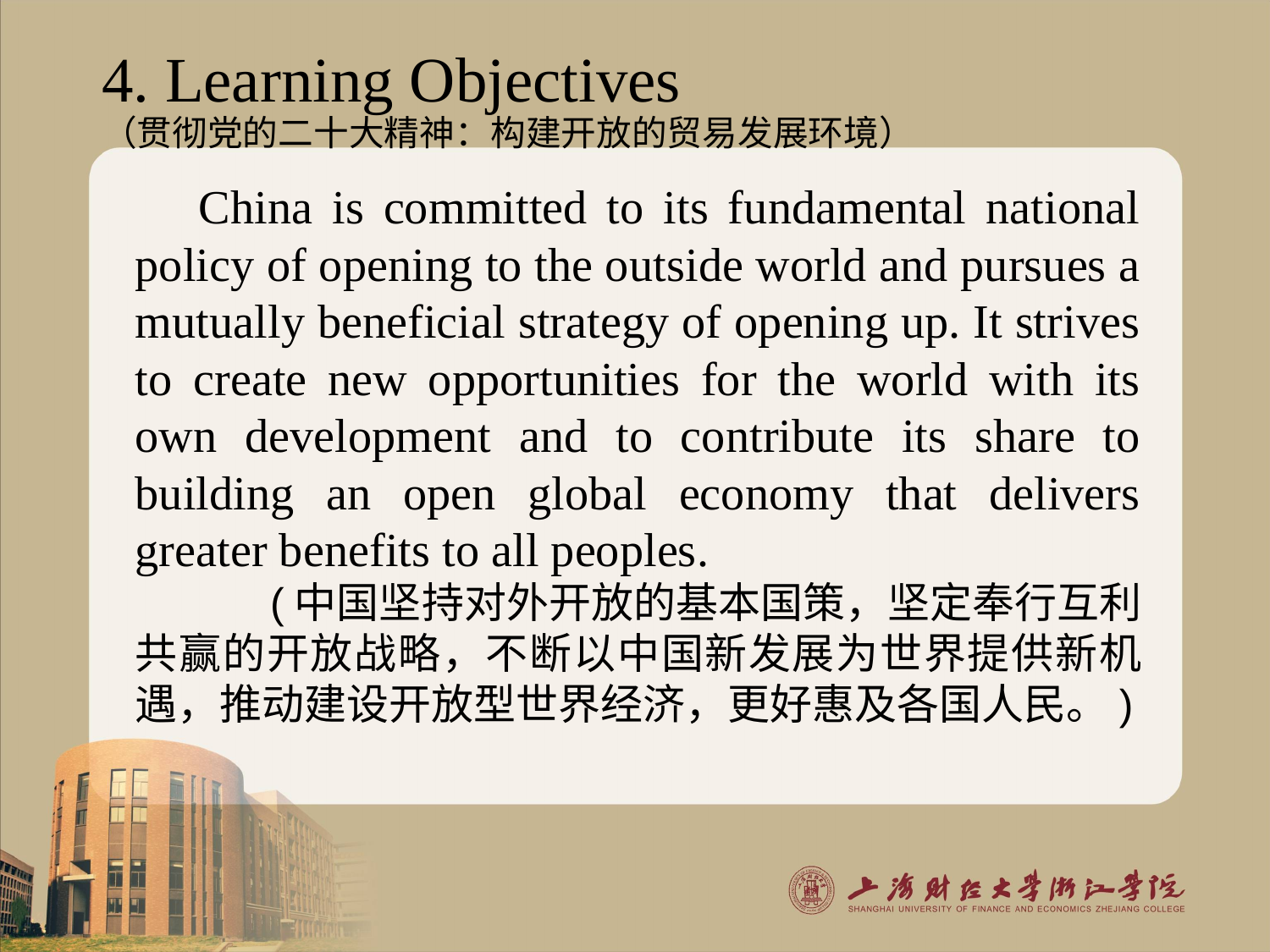

4. Learning Objectives
（贯彻党的二十大精神：构建开放的贸易发展环境）
China is committed to its fundamental national policy of opening to the outside world and pursues a mutually beneficial strategy of opening up. It strives to create new opportunities for the world with its own development and to contribute its share to building an open global economy that delivers greater benefits to all peoples.
      (中国坚持对外开放的基本国策，坚定奉行互利共赢的开放战略，不断以中国新发展为世界提供新机遇，推动建设开放型世界经济，更好惠及各国人民。)